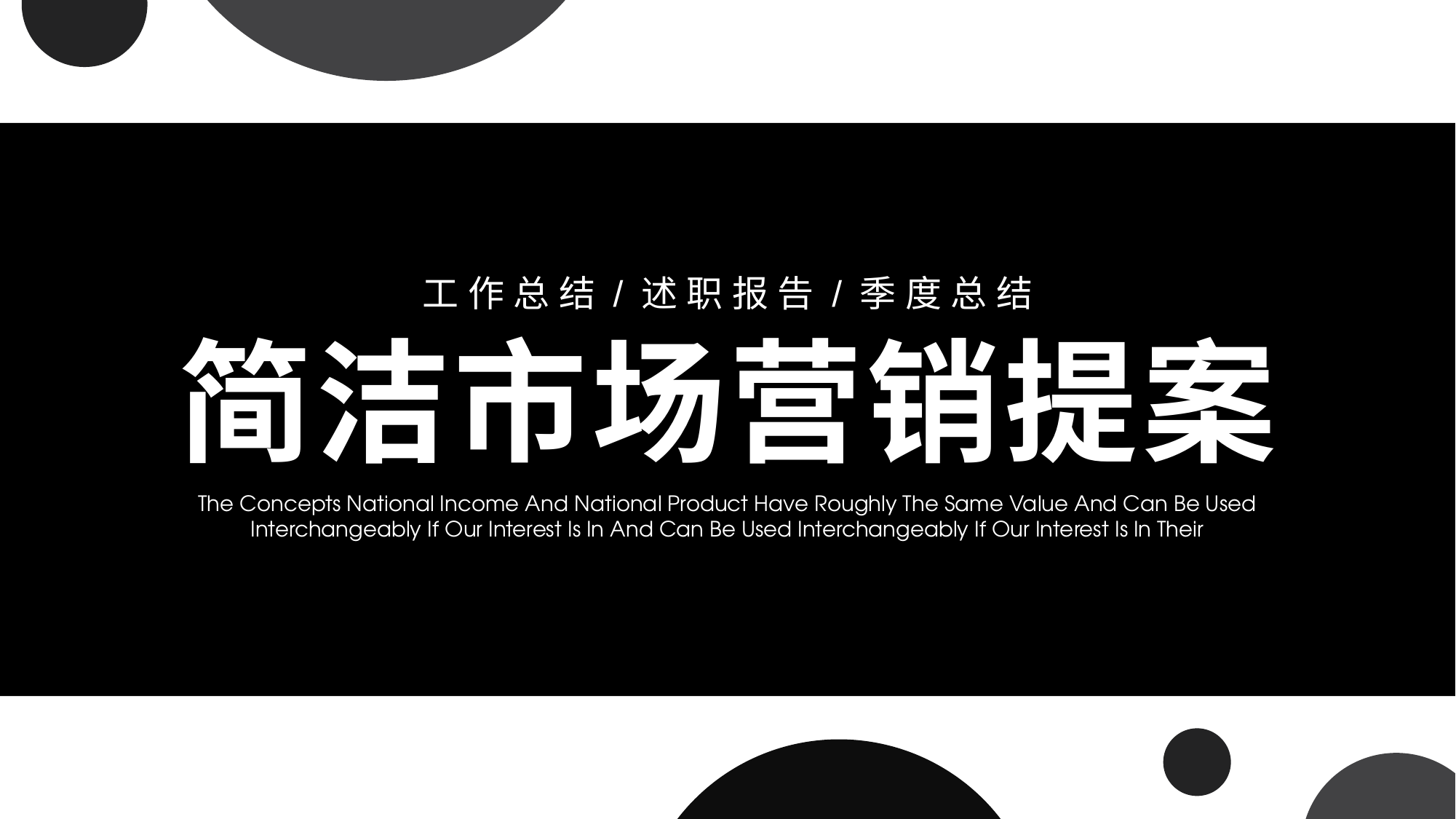

工作总结/述职报告/季度总结
简洁市场营销提案
The Concepts National Income And National Product Have Roughly The Same Value And Can Be Used Interchangeably If Our Interest Is In And Can Be Used Interchangeably If Our Interest Is In Their